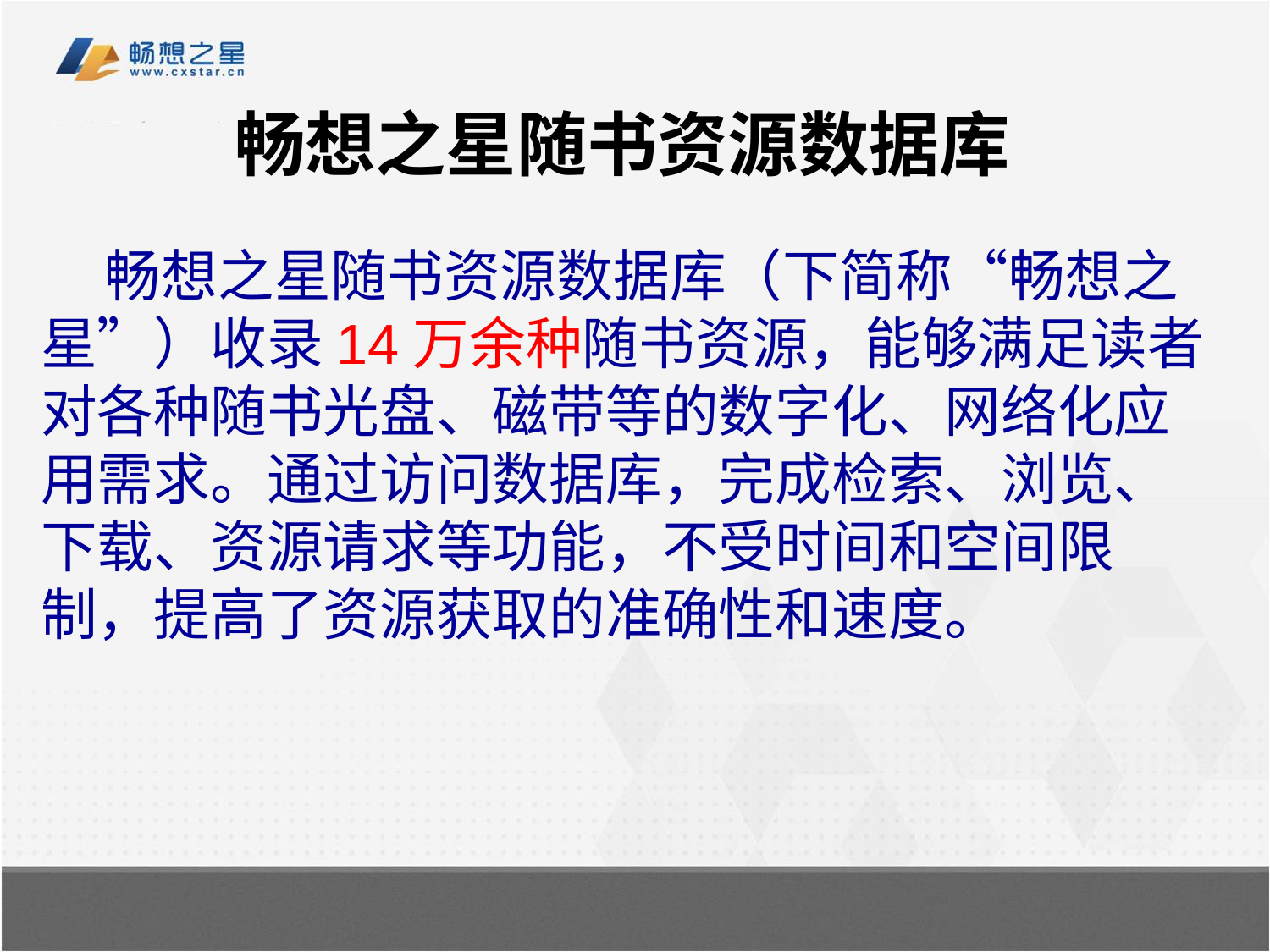

#

畅想之星随书资源数据库

    畅想之星随书资源数据库（下简称“畅想之星”）收录14万余种随书资源，能够满足读者对各种随书光盘、磁带等的数字化、网络化应用需求。通过访问数据库，完成检索、浏览、下载、资源请求等功能，不受时间和空间限制，提高了资源获取的准确性和速度。